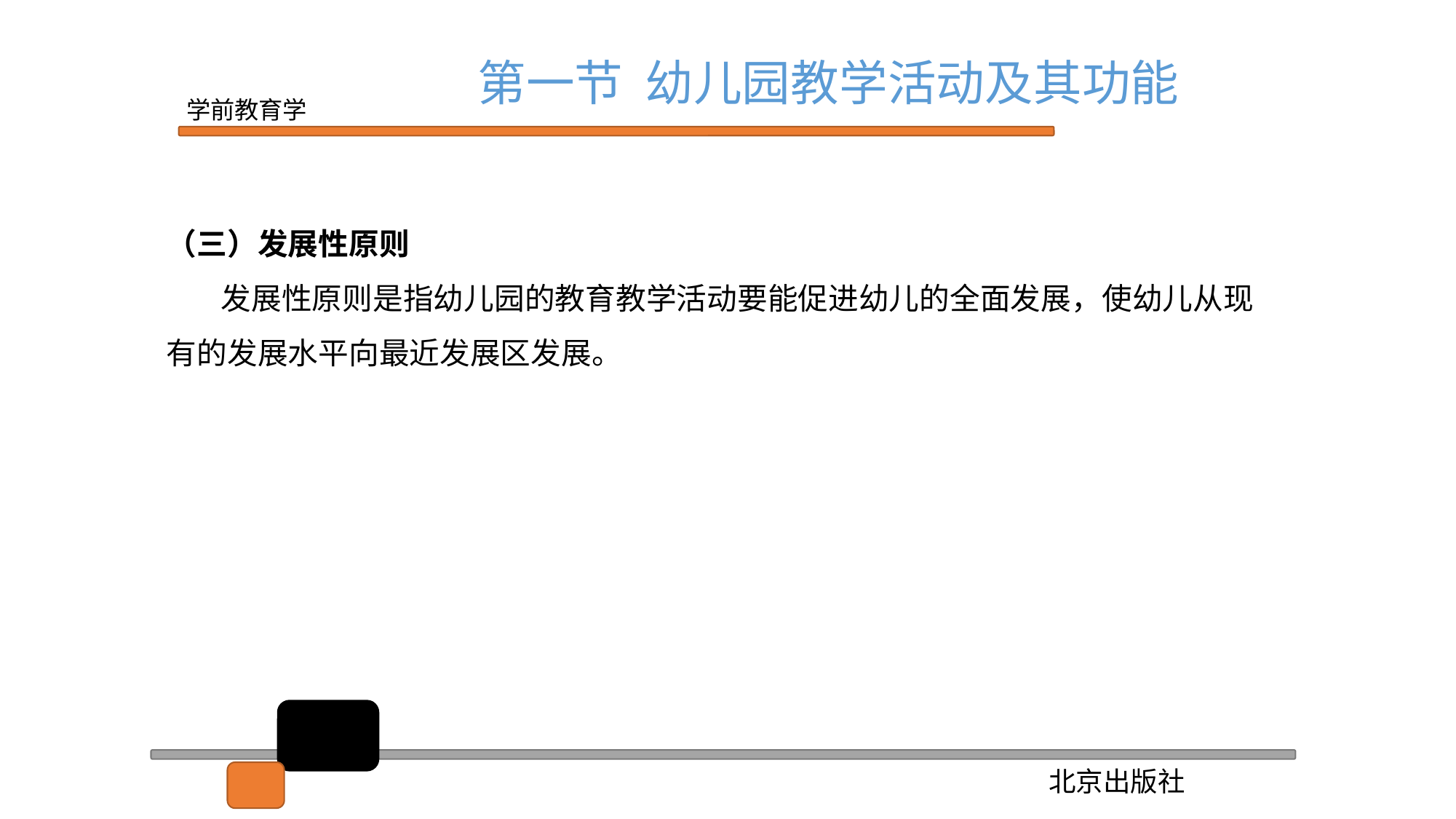

第一节  幼儿园教学活动及其功能

（三）发展性原则
       发展性原则是指幼儿园的教育教学活动要能促进幼儿的全面发展，使幼儿从现有的发展水平向最近发展区发展。